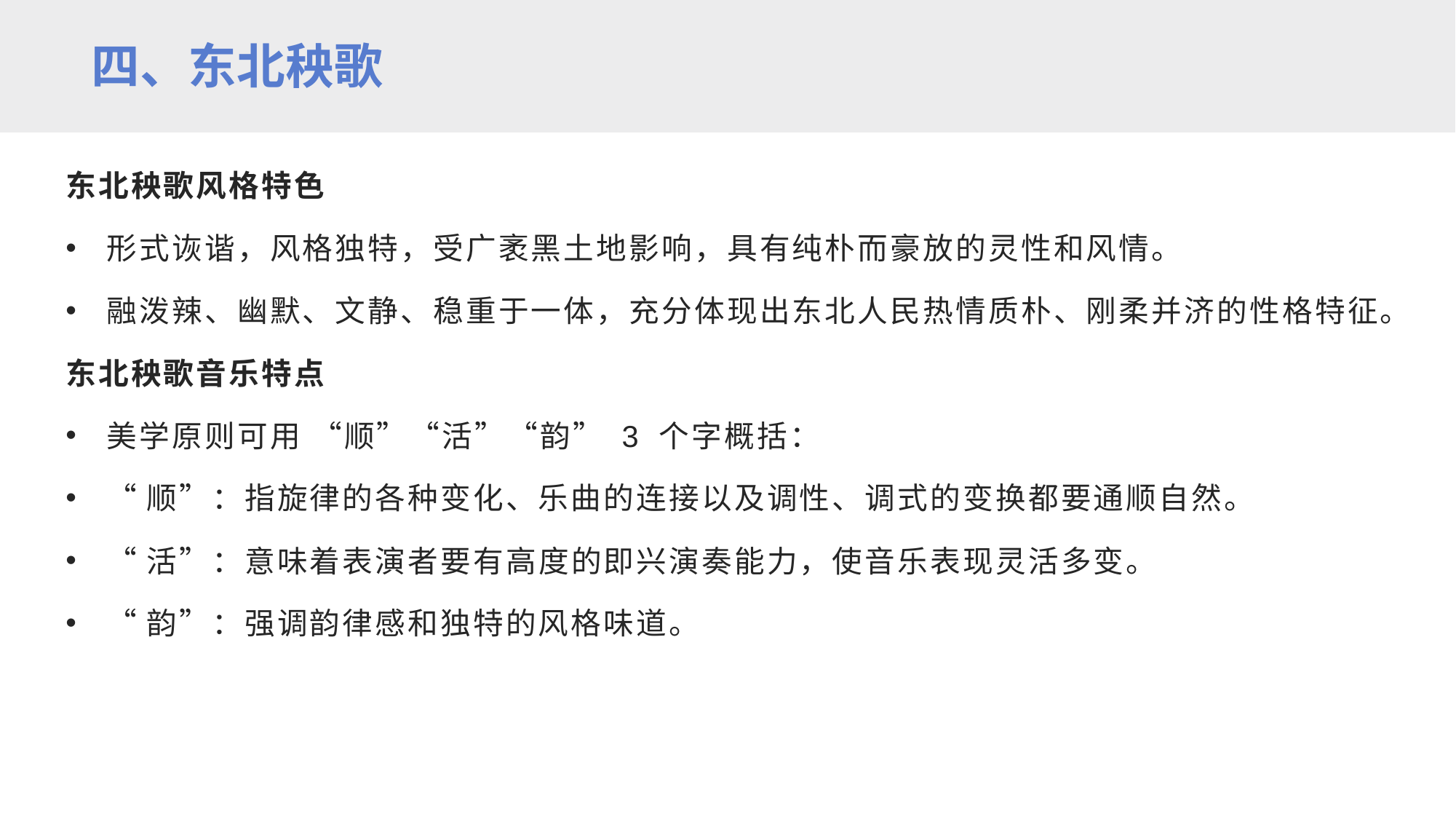

四、东北秧歌
东北秧歌风格特色
形式诙谐，风格独特，受广袤黑土地影响，具有纯朴而豪放的灵性和风情。
融泼辣、幽默、文静、稳重于一体，充分体现出东北人民热情质朴、刚柔并济的性格特征。
东北秧歌音乐特点
美学原则可用 “顺”“活”“韵” 3 个字概括：
“顺”：指旋律的各种变化、乐曲的连接以及调性、调式的变换都要通顺自然。
“活”：意味着表演者要有高度的即兴演奏能力，使音乐表现灵活多变。
“韵”：强调韵律感和独特的风格味道。